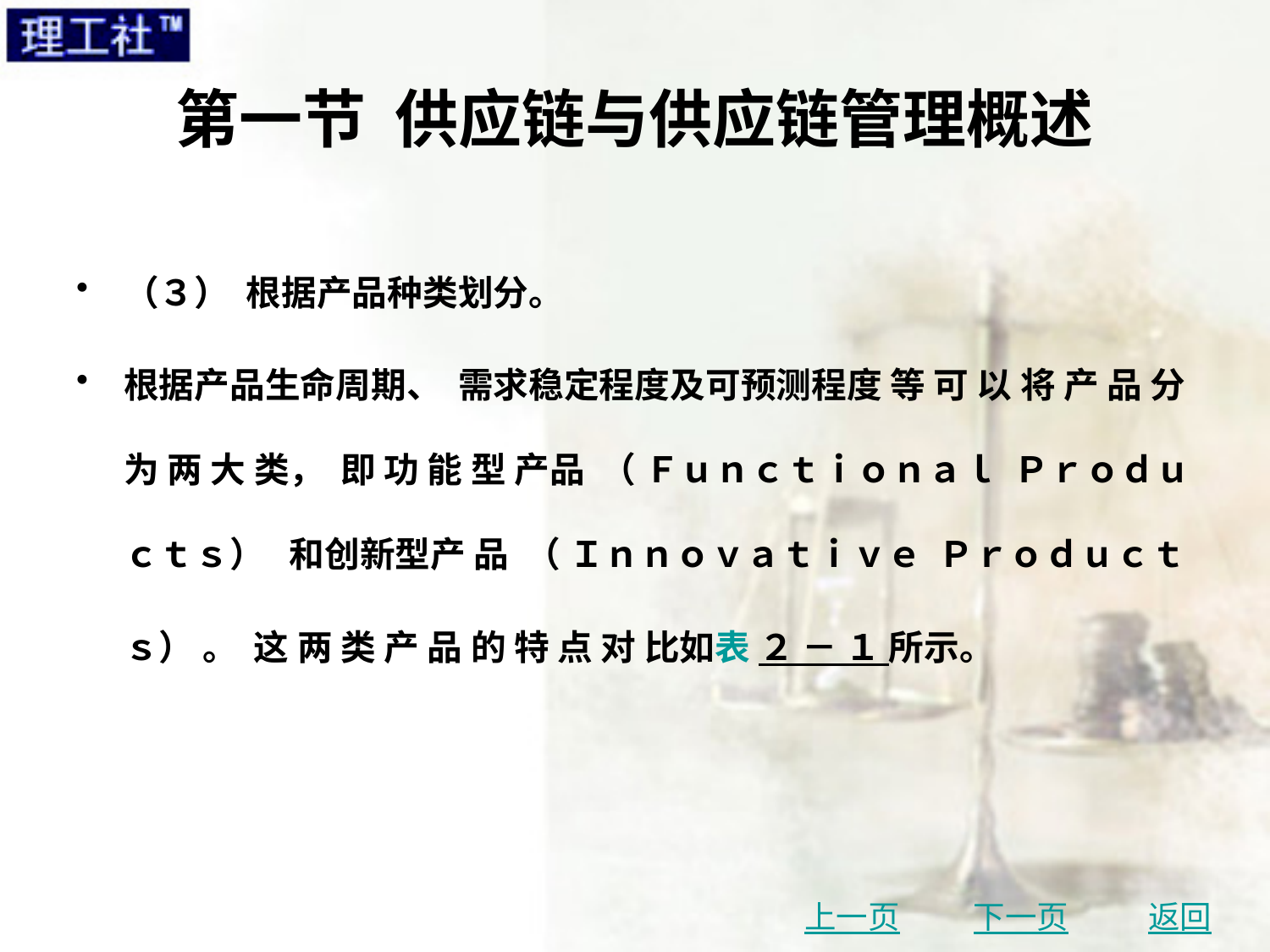

# 第一节  供应链与供应链管理概述
（３）  根据产品种类划分。
根据产品生命周期、  需求稳定程度及可预测程度 等 可 以 将 产 品 分 为 两 大 类，  即 功 能 型 产品  （ Ｆｕｎｃｔｉｏｎａｌ  Ｐｒｏｄｕｃｔｓ）   和创新型产 品  （ Ｉｎｎｏｖａｔｉｖｅ  Ｐｒｏｄｕｃｔｓ） 。  这 两 类 产 品 的 特 点 对 比如表 ２ － １ 所示。

上一页
下一页
返回